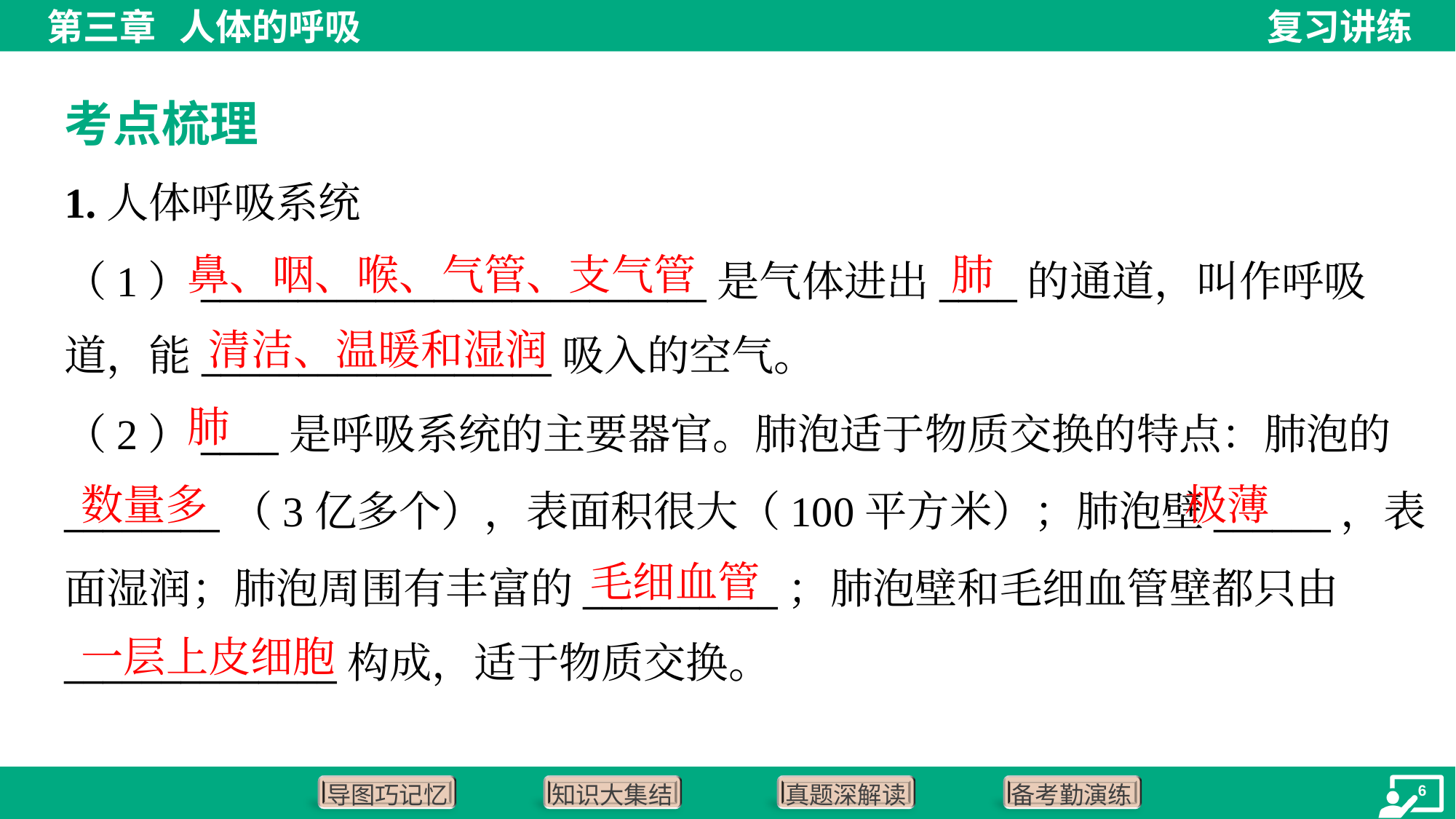

考点梳理
1.人体呼吸系统
鼻、咽、喉、气管、支气管
肺
（1）__________________________是气体进出____的通道，叫作呼吸
道，能__________________吸入的空气。
清洁、温暖和湿润
肺
（2）____是呼吸系统的主要器官。肺泡适于物质交换的特点：肺泡的
________（3亿多个），表面积很大（100平方米）；肺泡壁______，表
面湿润；肺泡周围有丰富的__________；肺泡壁和毛细血管壁都只由
______________构成，适于物质交换。
数量多
极薄
毛细血管
一层上皮细胞